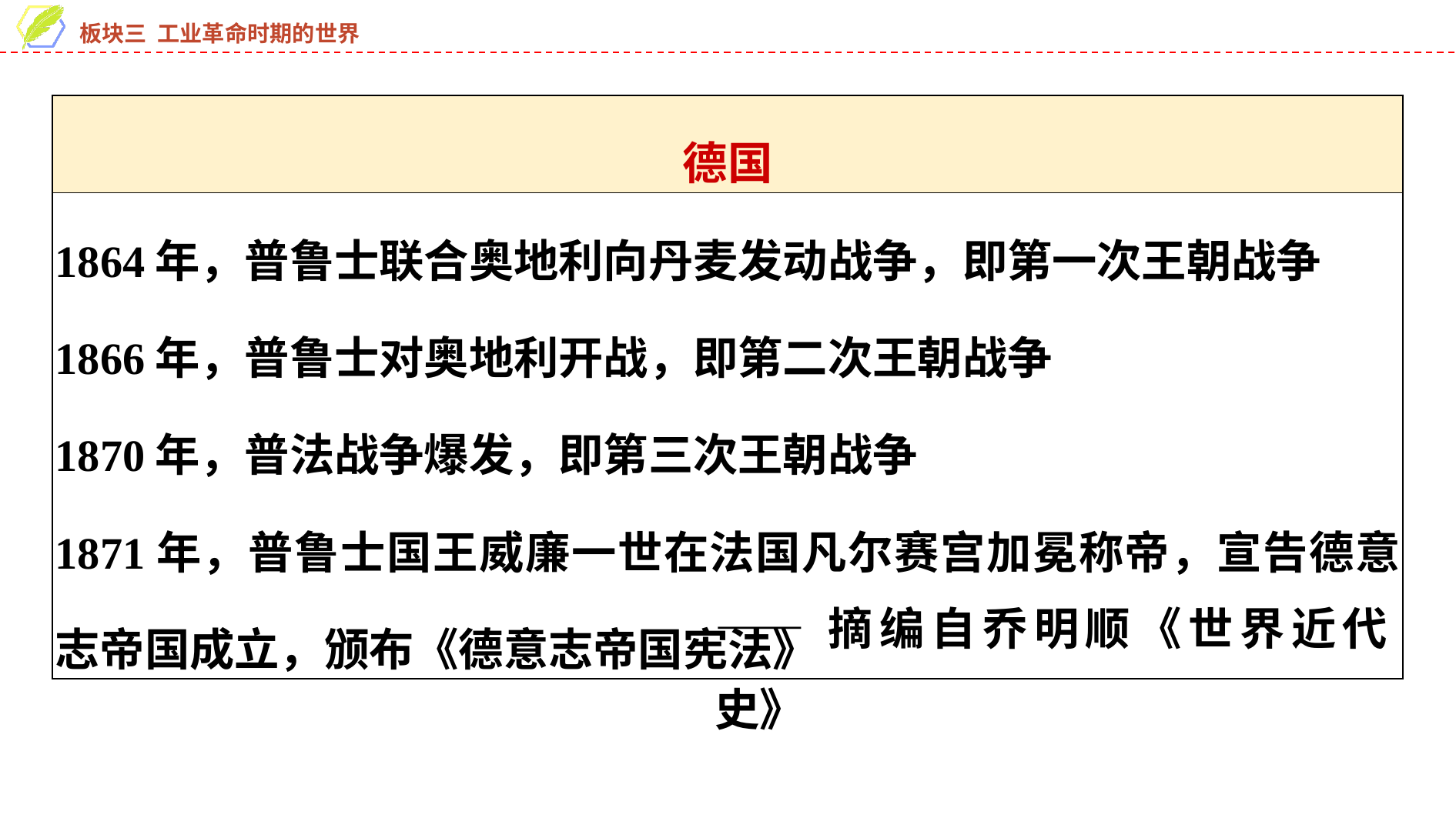

| 德国 |
| --- |
| 1864年，普鲁士联合奥地利向丹麦发动战争，即第一次王朝战争 1866年，普鲁士对奥地利开战，即第二次王朝战争 1870年，普法战争爆发，即第三次王朝战争 1871年，普鲁士国王威廉一世在法国凡尔赛宫加冕称帝，宣告德意志帝国成立，颁布《德意志帝国宪法》 |
——摘编自乔明顺《世界近代史》